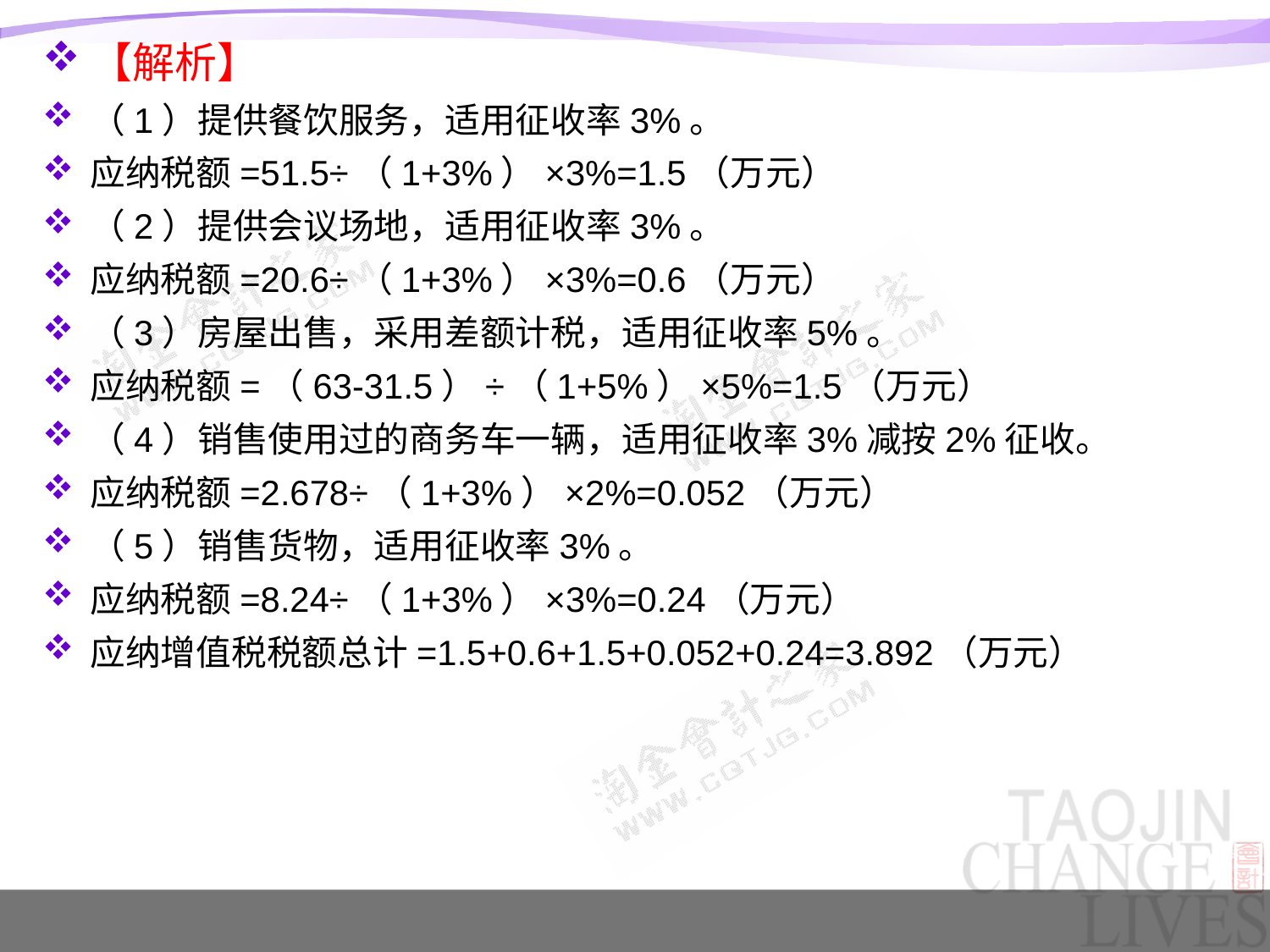

【解析】
（1）提供餐饮服务，适用征收率3%。
应纳税额=51.5÷（1+3%）×3%=1.5（万元）
（2）提供会议场地，适用征收率3%。
应纳税额=20.6÷（1+3%）×3%=0.6（万元）
（3）房屋出售，采用差额计税，适用征收率5%。
应纳税额=（63-31.5）÷（1+5%）×5%=1.5（万元）
（4）销售使用过的商务车一辆，适用征收率3%减按2%征收。
应纳税额=2.678÷（1+3%）×2%=0.052（万元）
（5）销售货物，适用征收率3%。
应纳税额=8.24÷（1+3%）×3%=0.24（万元）
应纳增值税税额总计=1.5+0.6+1.5+0.052+0.24=3.892（万元）
#